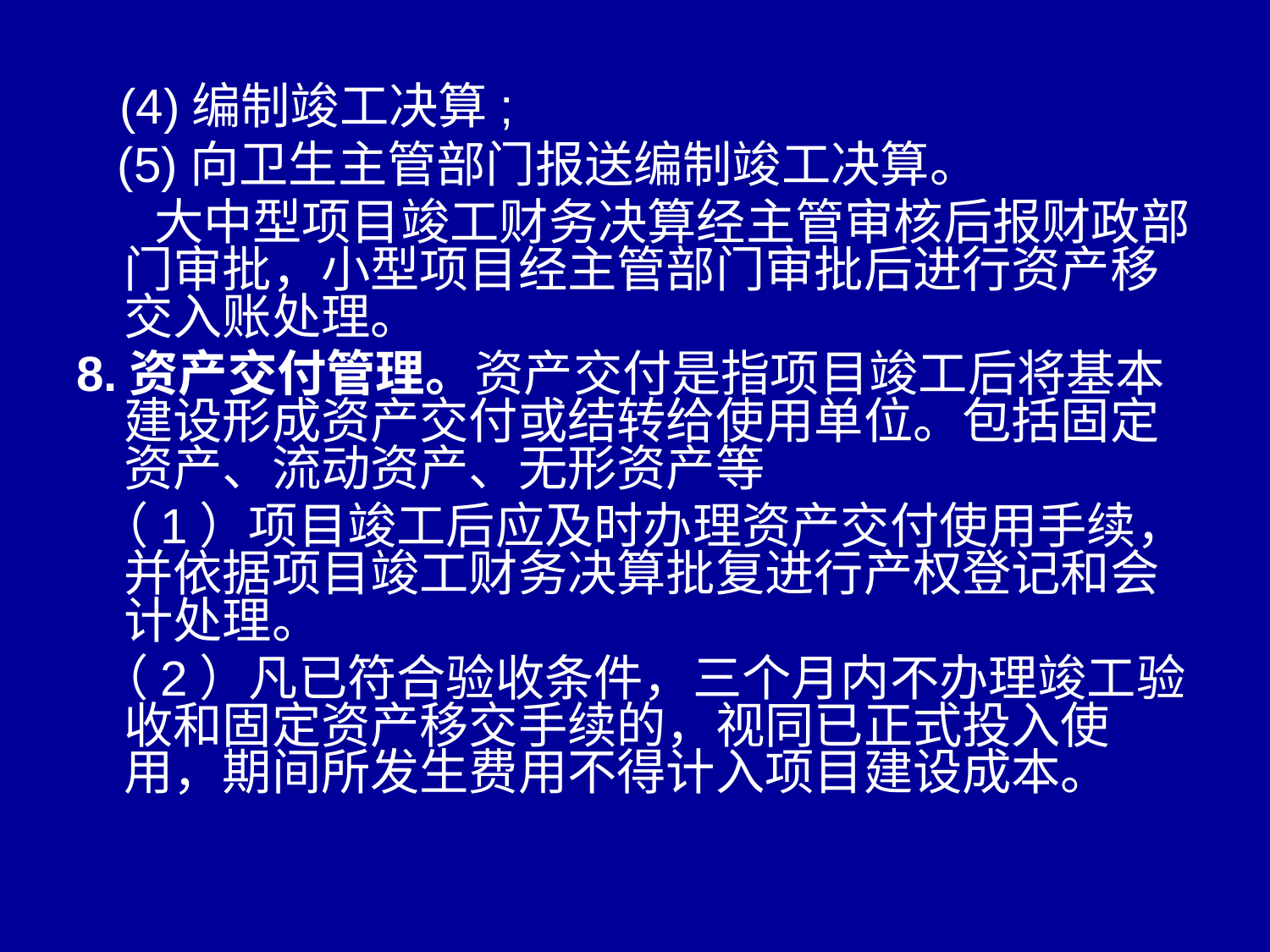

(4)编制竣工决算;
   (5)向卫生主管部门报送编制竣工决算。
      大中型项目竣工财务决算经主管审核后报财政部门审批，小型项目经主管部门审批后进行资产移交入账处理。
8.资产交付管理。资产交付是指项目竣工后将基本建设形成资产交付或结转给使用单位。包括固定资产、流动资产、无形资产等
 （1）项目竣工后应及时办理资产交付使用手续，并依据项目竣工财务决算批复进行产权登记和会计处理。
 （2）凡已符合验收条件，三个月内不办理竣工验收和固定资产移交手续的，视同已正式投入使用，期间所发生费用不得计入项目建设成本。